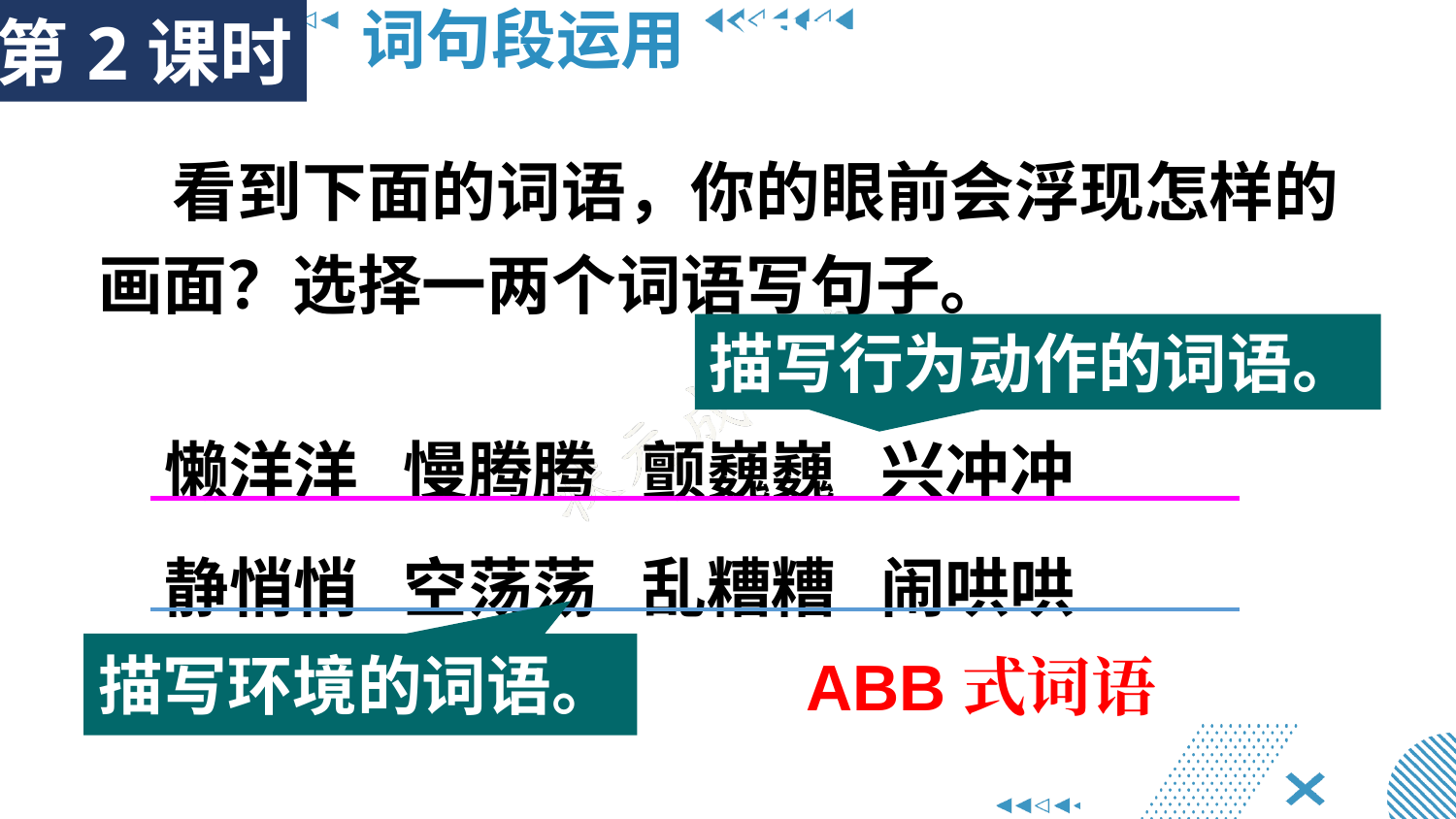

第2课时
词句段运用
第2课时
    看到下面的词语，你的眼前会浮现怎样的画面？选择一两个词语写句子。
描写行为动作的词语。
懒洋洋   慢腾腾   颤巍巍   兴冲冲
静悄悄   空荡荡   乱糟糟   闹哄哄
描写环境的词语。
ABB式词语